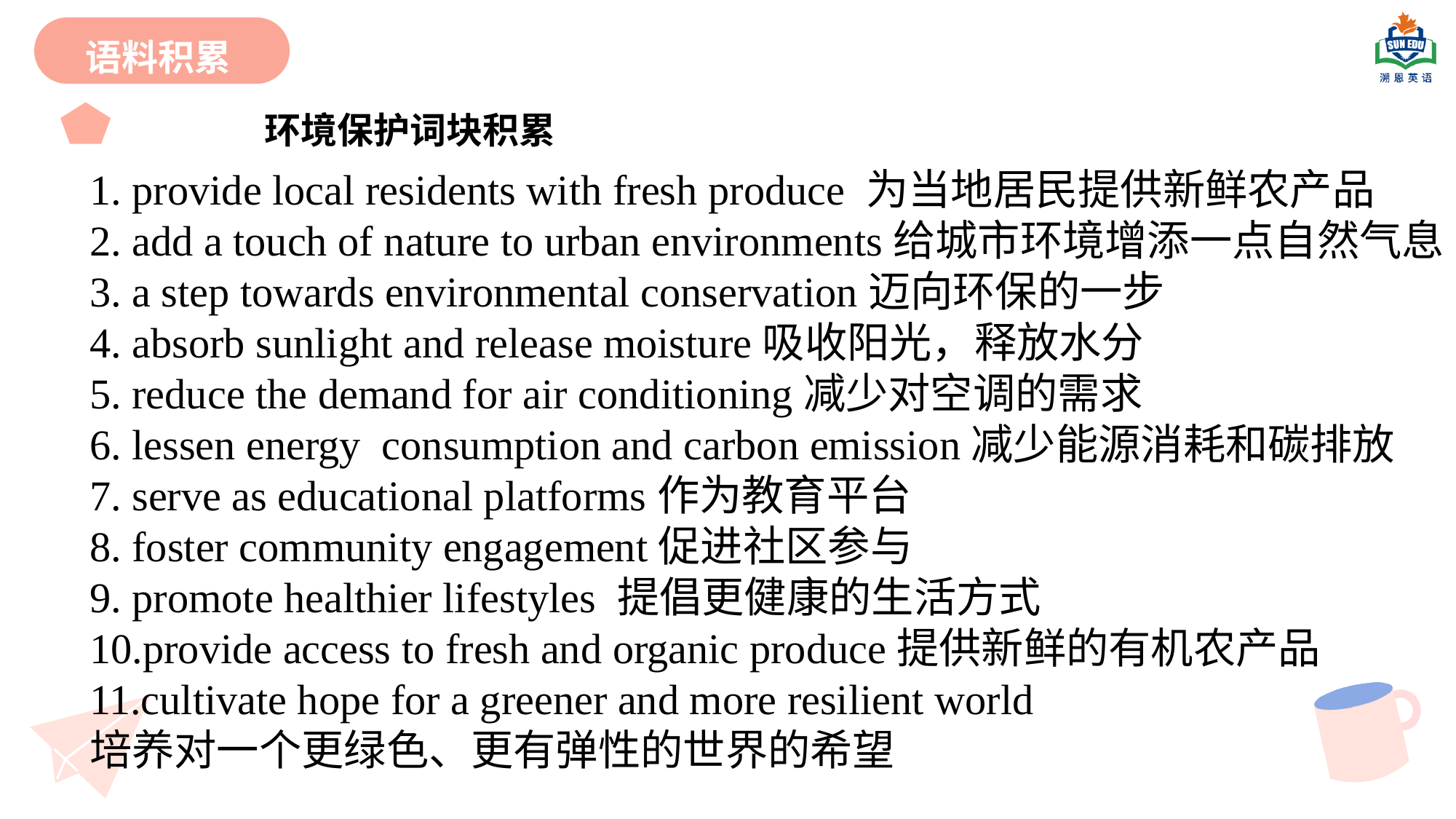

语料积累

 环境保护词块积累
1. provide local residents with fresh produce 为当地居民提供新鲜农产品
2. add a touch of nature to urban environments给城市环境增添一点自然气息
3. a step towards environmental conservation迈向环保的一步
4. absorb sunlight and release moisture吸收阳光，释放水分
5. reduce the demand for air conditioning减少对空调的需求
6. lessen energy  consumption and carbon emission减少能源消耗和碳排放
7. serve as educational platforms作为教育平台
8. foster community engagement促进社区参与
9. promote healthier lifestyles 提倡更健康的生活方式
10.provide access to fresh and organic produce提供新鲜的有机农产品
11.cultivate hope for a greener and more resilient world
培养对一个更绿色、更有弹性的世界的希望